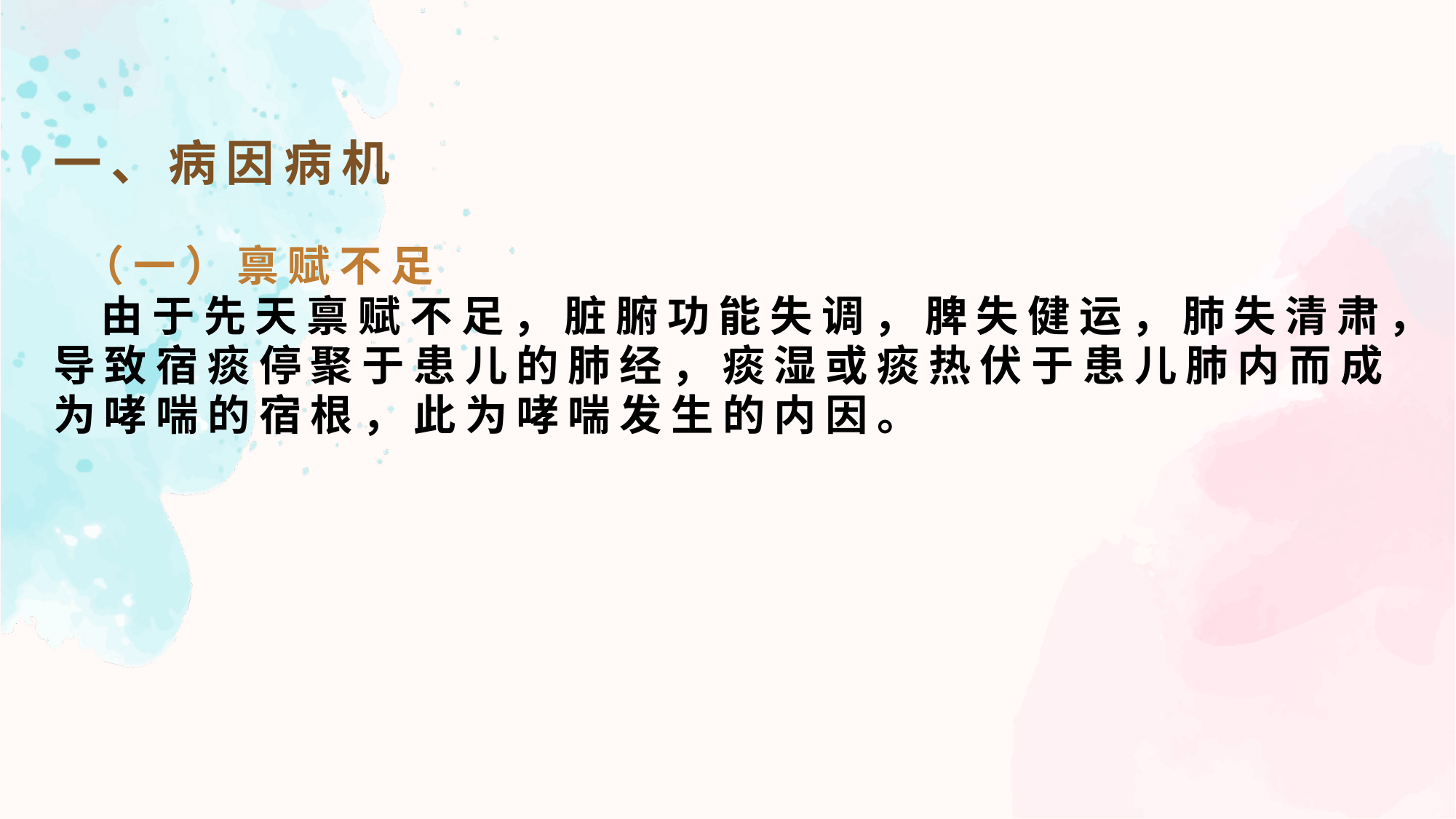

一、病因病机

 （一）禀赋不足
  由于先天禀赋不足，脏腑功能失调，脾失健运，肺失清肃，导致宿痰停聚于患儿的肺经，痰湿或痰热伏于患儿肺内而成为哮喘的宿根，此为哮喘发生的内因。